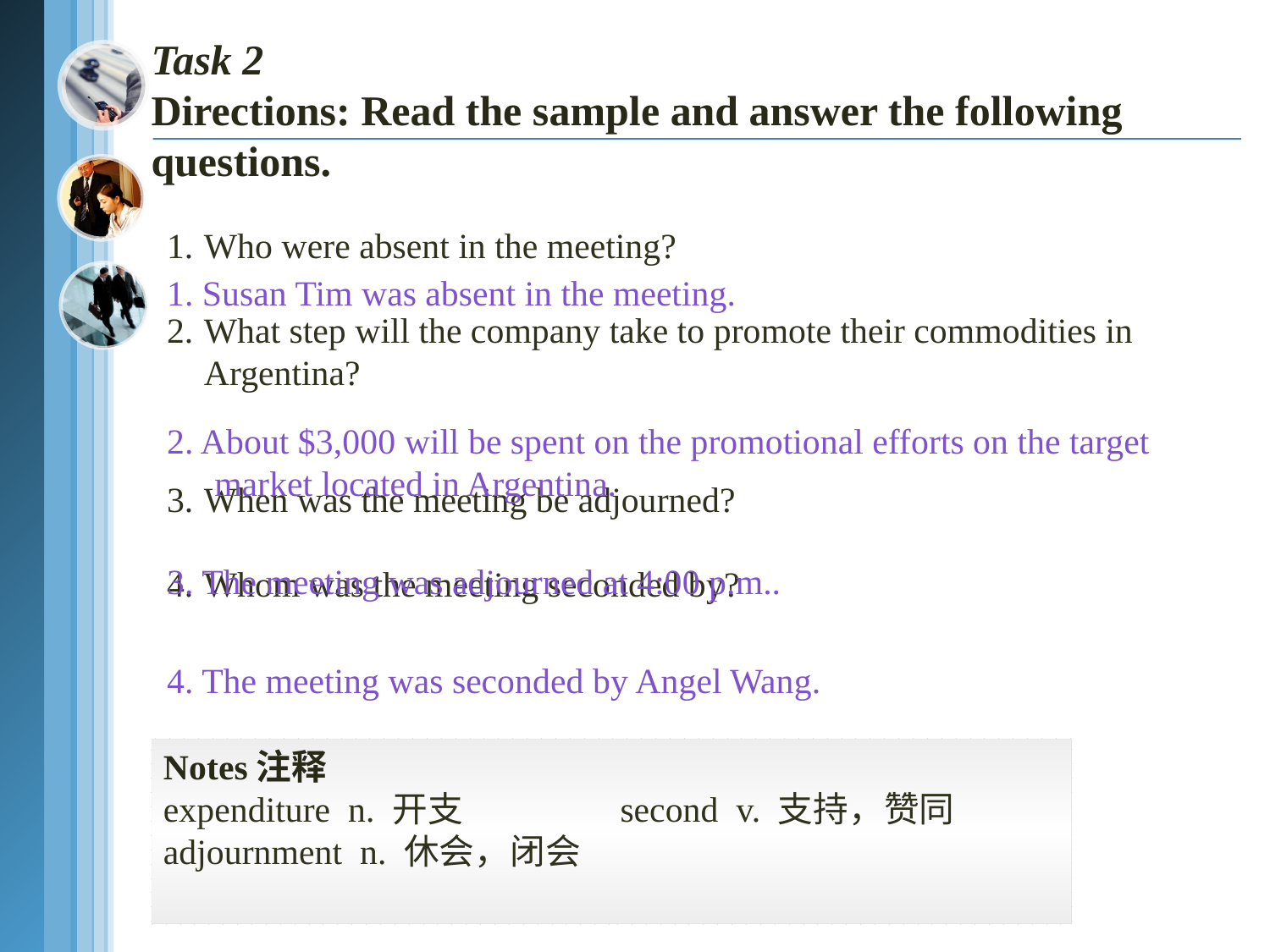

# Task 2 Directions: Read the sample and answer the following questions.
Who were absent in the meeting?

What step will the company take to promote their commodities in Argentina?

When was the meeting be adjourned?

Whom was the meeting seconded by?
1. Susan Tim was absent in the meeting.

2. About $3,000 will be spent on the promotional efforts on the target market located in Argentina.

3. The meeting was adjourned at 4:00 p.m..

4. The meeting was seconded by Angel Wang.
Notes注释
expenditure  n. 开支                   second  v. 支持，赞同
adjournment  n. 休会，闭会